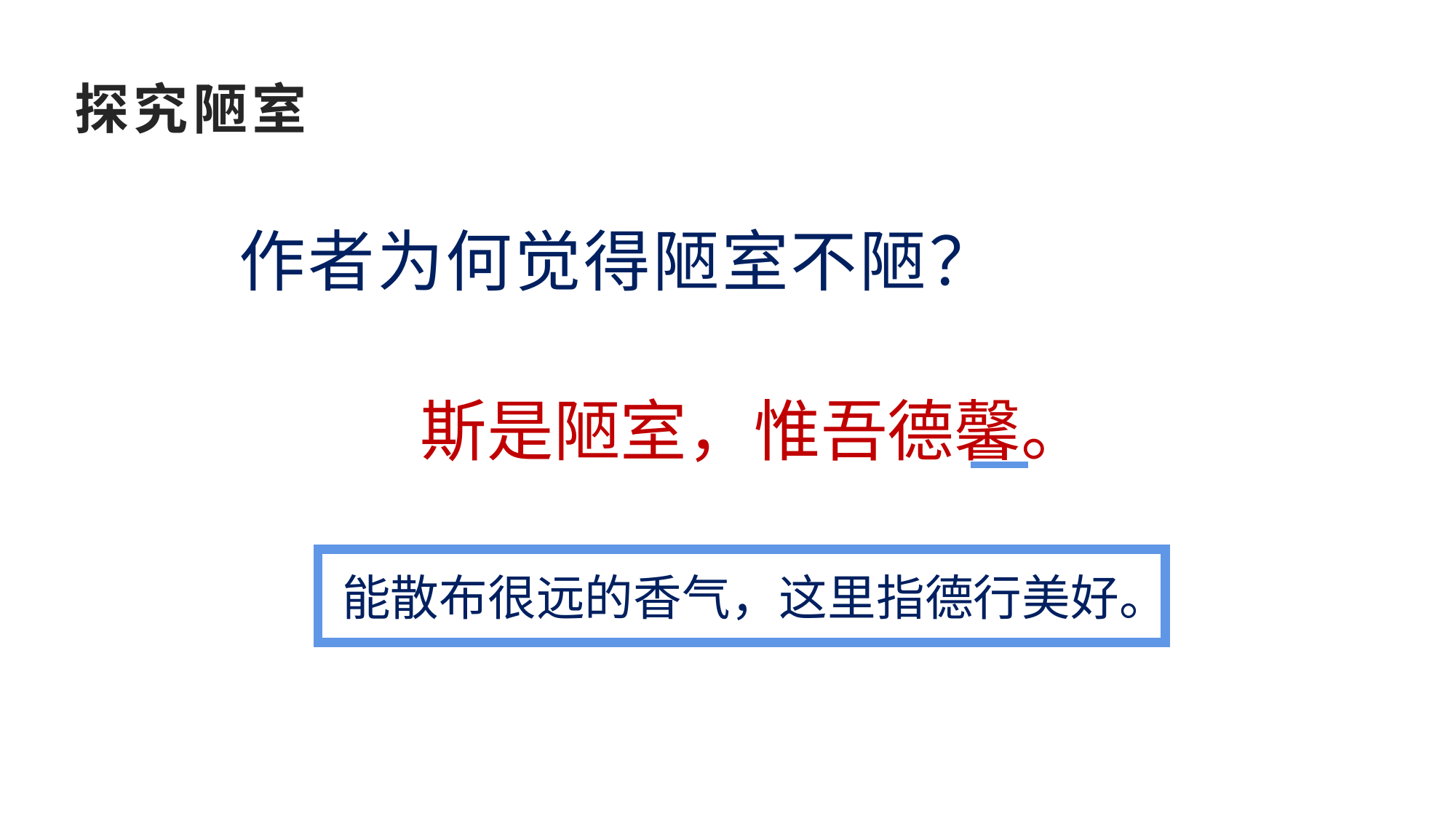

探究陋室
作者为何觉得陋室不陋？

  斯是陋室，惟吾德馨。

能散布很远的香气，这里指德行美好。